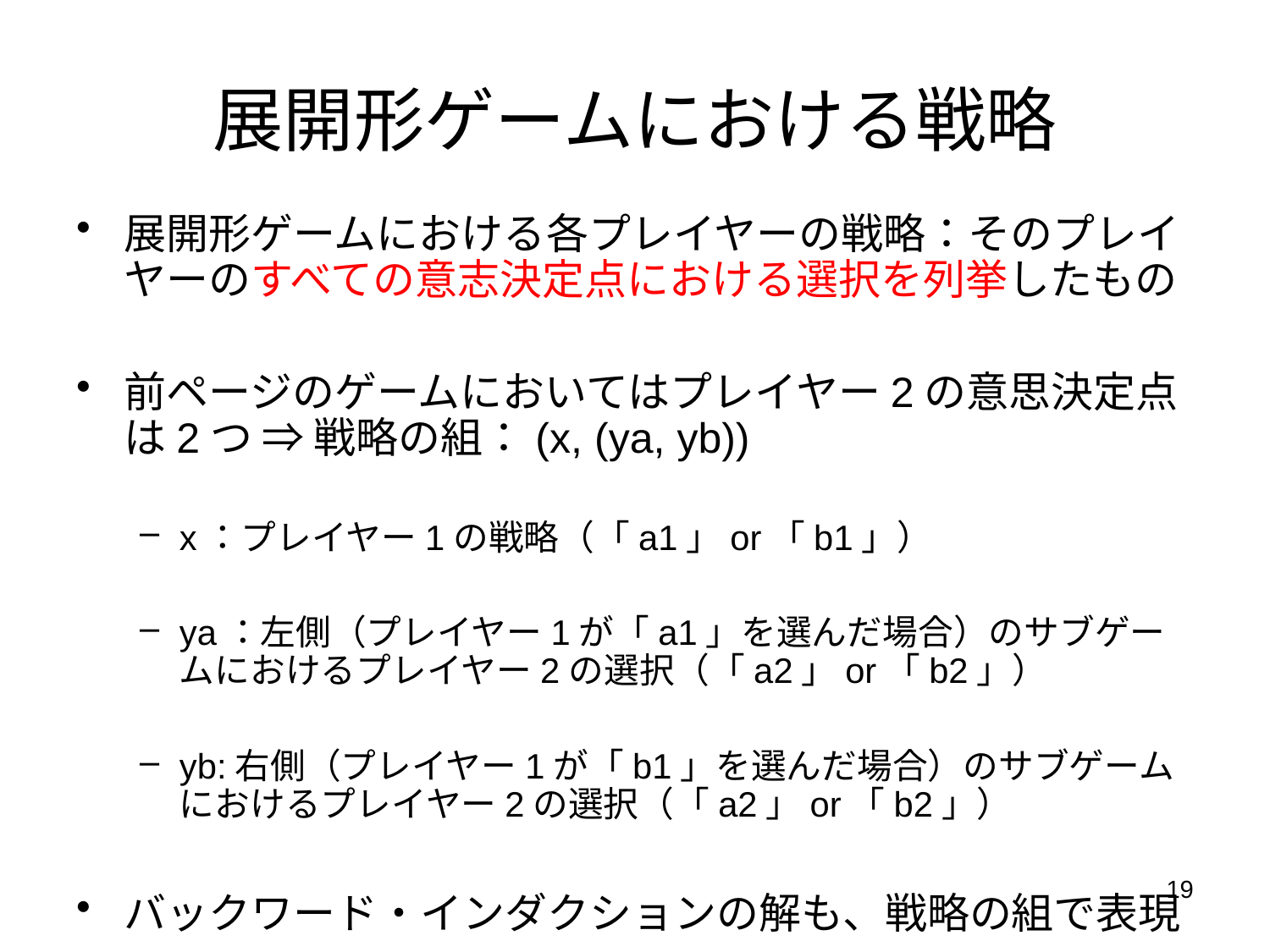

# 展開形ゲームにおける戦略
展開形ゲームにおける各プレイヤーの戦略：そのプレイヤーのすべての意志決定点における選択を列挙したもの

前ページのゲームにおいてはプレイヤー2の意思決定点は2つ ⇒ 戦略の組：(x, (ya, yb))

x：プレイヤー1の戦略（「a1」or「b1」）

ya：左側（プレイヤー1が「a1」を選んだ場合）のサブゲームにおけるプレイヤー2の選択（「a2」or「b2」）

yb:右側（プレイヤー1が「b1」を選んだ場合）のサブゲームにおけるプレイヤー2の選択（「a2」or「b2」）

バックワード・インダクションの解も、戦略の組で表現
19